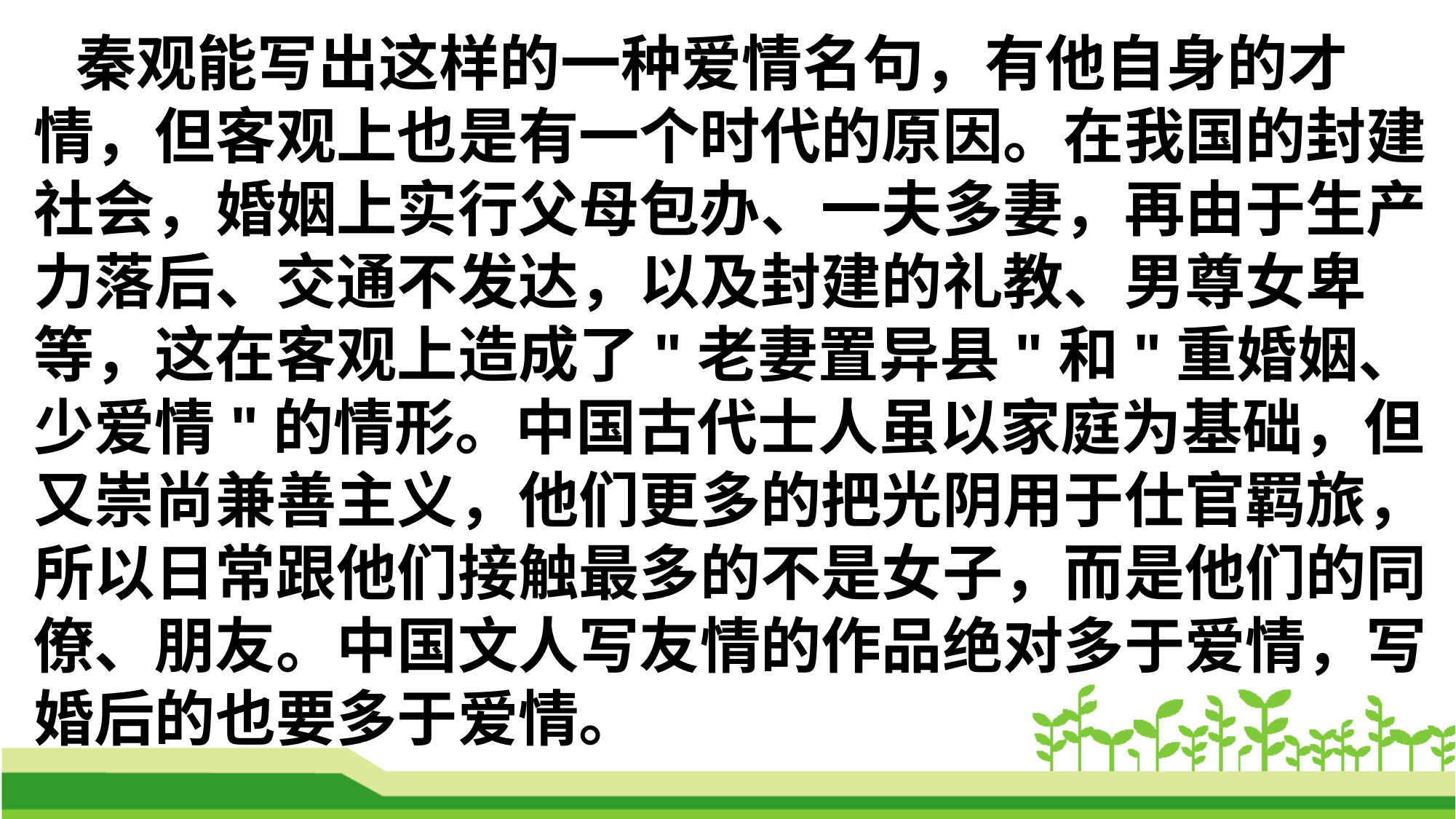

秦观能写出这样的一种爱情名句，有他自身的才情，但客观上也是有一个时代的原因。在我国的封建社会，婚姻上实行父母包办、一夫多妻，再由于生产力落后、交通不发达，以及封建的礼教、男尊女卑等，这在客观上造成了"老妻置异县"和"重婚姻、少爱情"的情形。中国古代士人虽以家庭为基础，但又崇尚兼善主义，他们更多的把光阴用于仕官羁旅，所以日常跟他们接触最多的不是女子，而是他们的同僚、朋友。中国文人写友情的作品绝对多于爱情，写婚后的也要多于爱情。